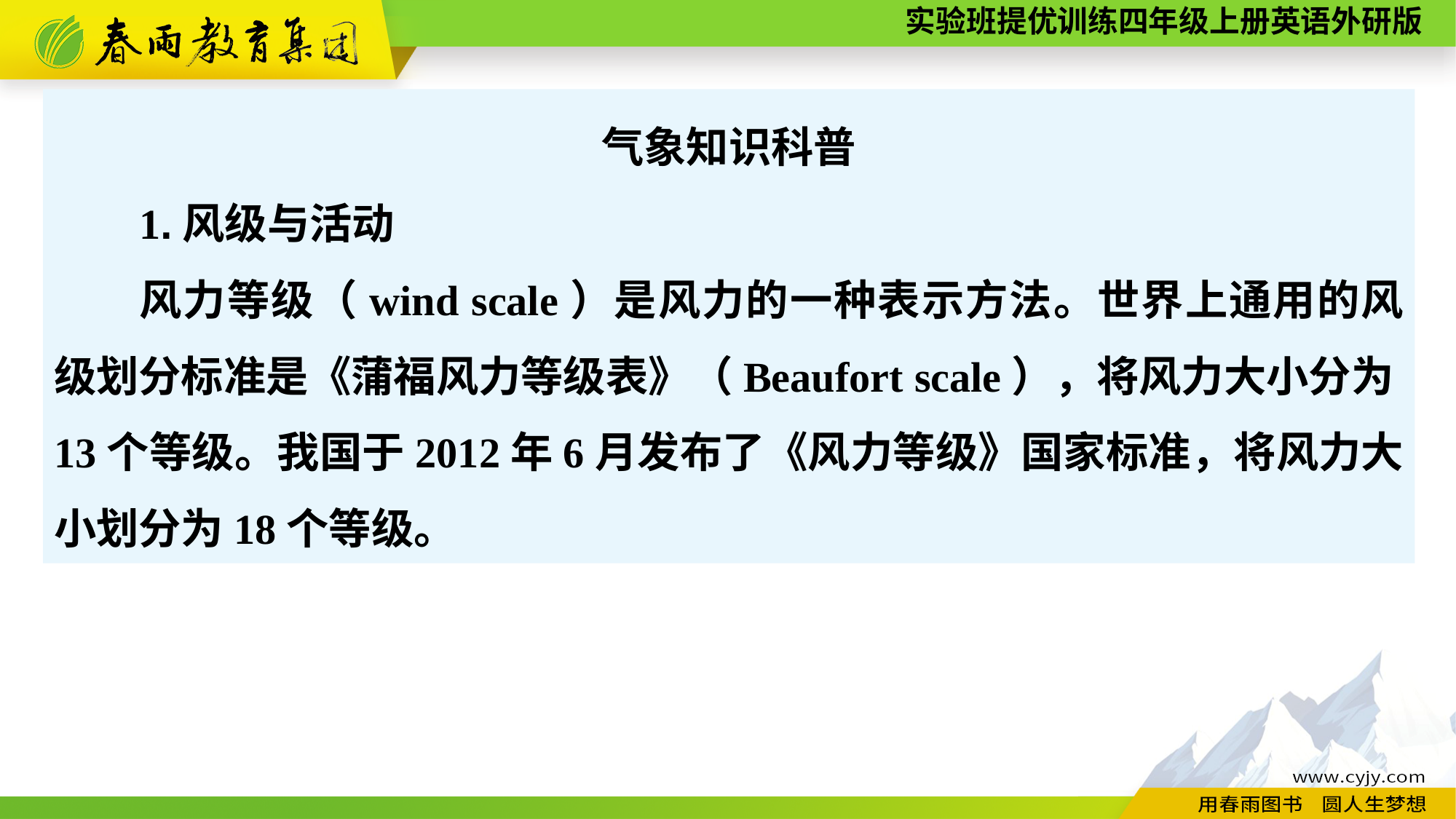

气象知识科普
1.风级与活动
风力等级（wind scale）是风力的一种表示方法。世界上通用的风级划分标准是《蒲福风力等级表》（Beaufort scale），将风力大小分为13个等级。我国于2012年6月发布了《风力等级》国家标准，将风力大小划分为18个等级。